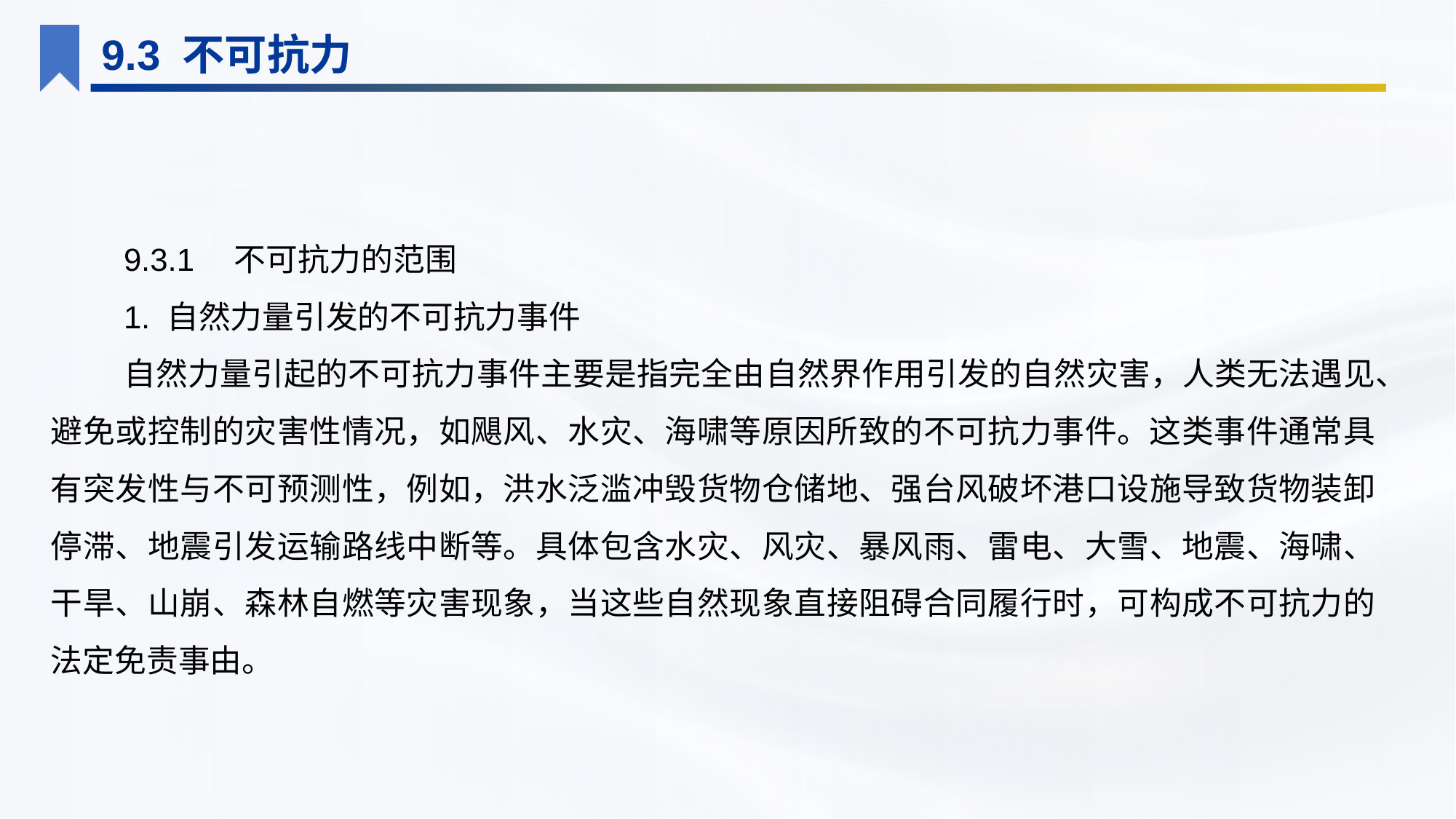

9.3 不可抗力
9.3.1　不可抗力的范围
1. 自然力量引发的不可抗力事件
自然力量引起的不可抗力事件主要是指完全由自然界作用引发的自然灾害，人类无法遇见、避免或控制的灾害性情况，如飓风、水灾、海啸等原因所致的不可抗力事件。这类事件通常具有突发性与不可预测性，例如，洪水泛滥冲毁货物仓储地、强台风破坏港口设施导致货物装卸停滞、地震引发运输路线中断等。具体包含水灾、风灾、暴风雨、雷电、大雪、地震、海啸、干旱、山崩、森林自燃等灾害现象，当这些自然现象直接阻碍合同履行时，可构成不可抗力的法定免责事由。